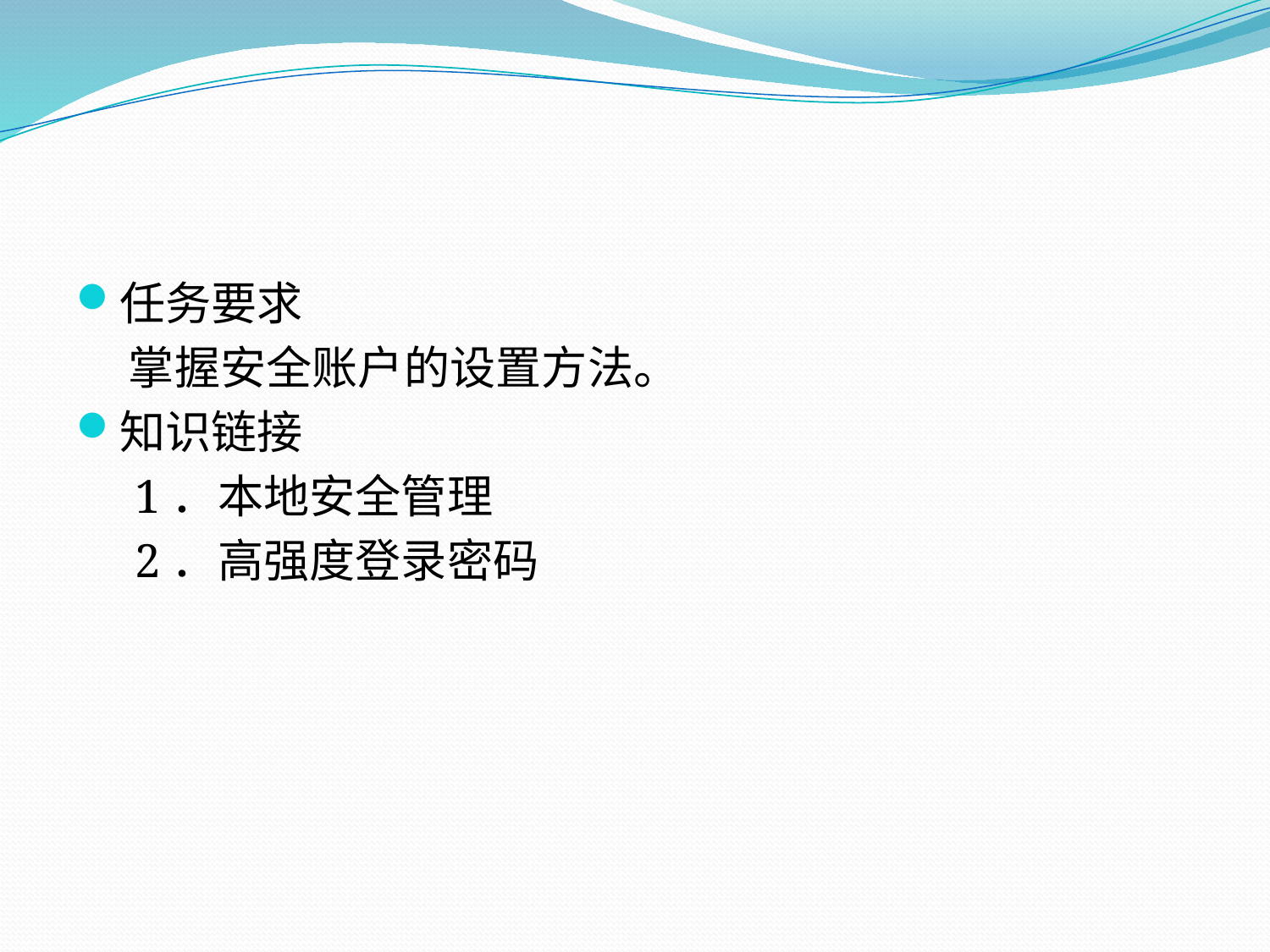

#
任务要求
    掌握安全账户的设置方法。
知识链接
     1．本地安全管理
     2．高强度登录密码